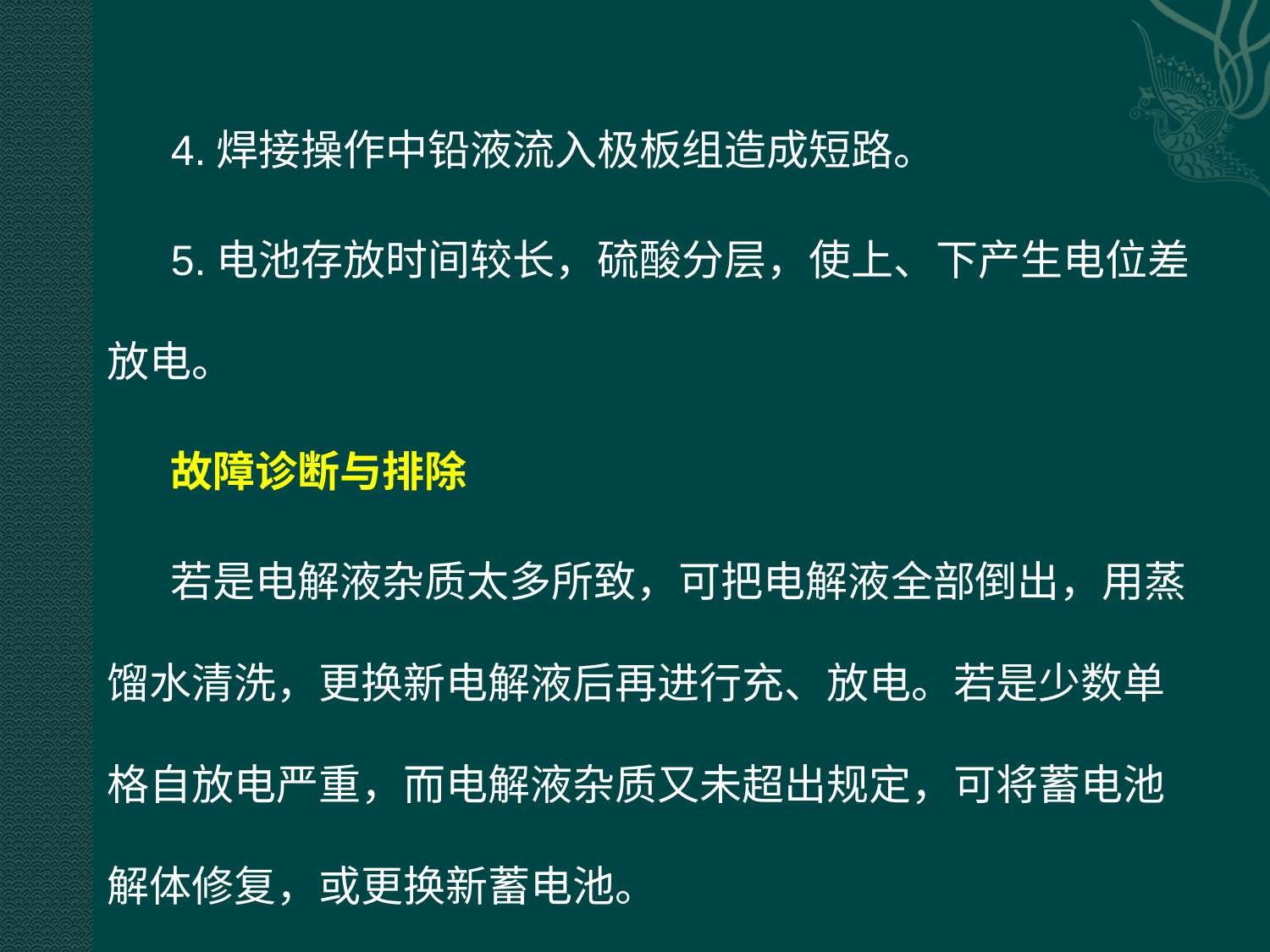

4.焊接操作中铅液流入极板组造成短路。
5.电池存放时间较长，硫酸分层，使上、下产生电位差放电。
故障诊断与排除
若是电解液杂质太多所致，可把电解液全部倒出，用蒸馏水清洗，更换新电解液后再进行充、放电。若是少数单格自放电严重，而电解液杂质又未超出规定，可将蓄电池解体修复，或更换新蓄电池。